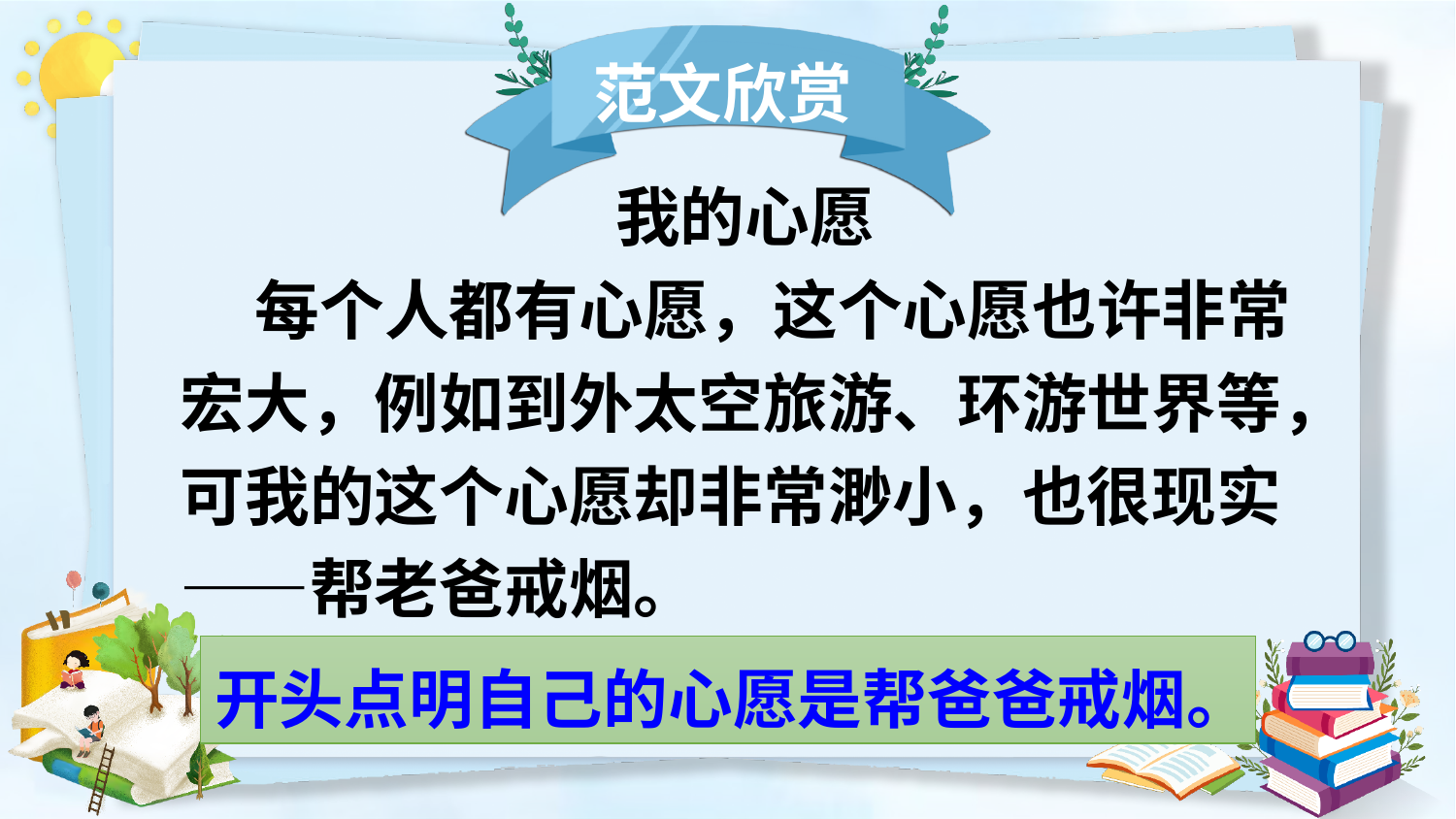

范文欣赏
我的心愿
    每个人都有心愿，这个心愿也许非常宏大，例如到外太空旅游、环游世界等，可我的这个心愿却非常渺小，也很现实——帮老爸戒烟。
开头点明自己的心愿是帮爸爸戒烟。